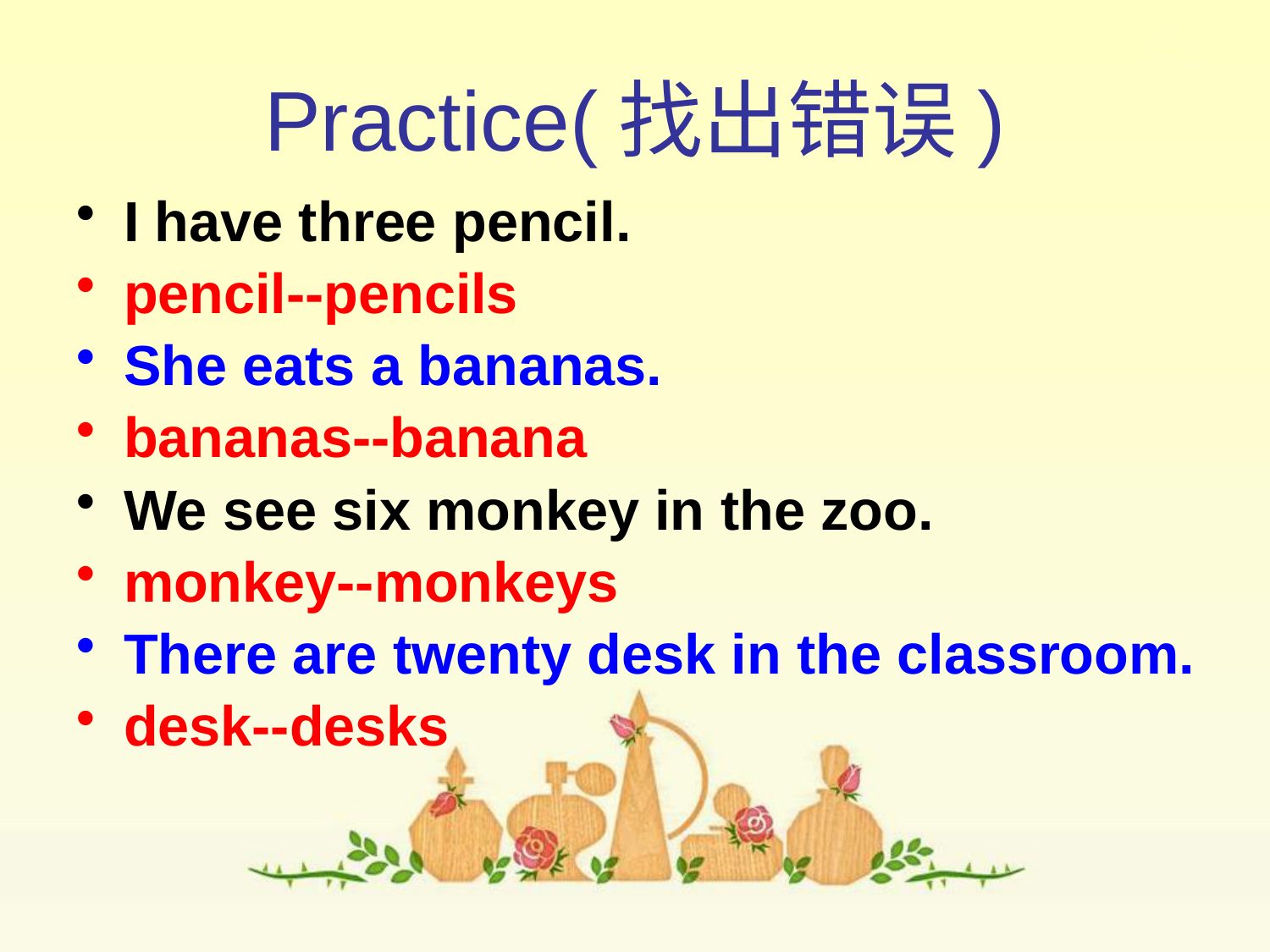

# Practice(找出错误)
I have three pencil.
pencil--pencils
She eats a bananas.
bananas--banana
We see six monkey in the zoo.
monkey--monkeys
There are twenty desk in the classroom.
desk--desks